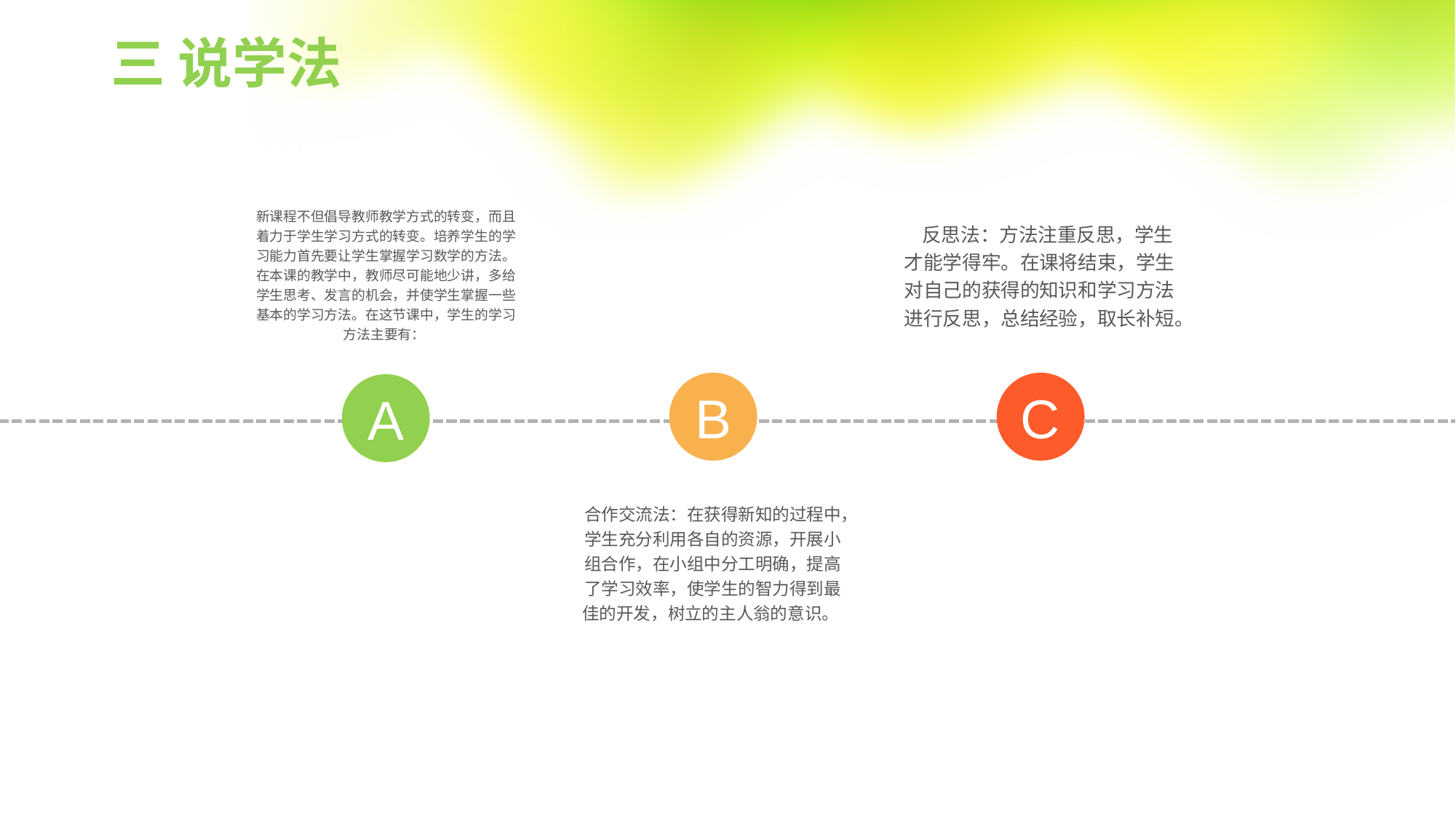

三 说学法
新课程不但倡导教师教学方式的转变，而且着力于学生学习方式的转变。培养学生的学习能力首先要让学生掌握学习数学的方法。在本课的教学中，教师尽可能地少讲，多给学生思考、发言的机会，并使学生掌握一些基本的学习方法。在这节课中，学生的学习方法主要有：
   反思法：方法注重反思，学生才能学得牢。在课将结束，学生对自己的获得的知识和学习方法进行反思，总结经验，取长补短。
B
C
A
合作交流法：在获得新知的过程中，学生充分利用各自的资源，开展小组合作，在小组中分工明确，提高了学习效率，使学生的智力得到最佳的开发，树立的主人翁的意识。